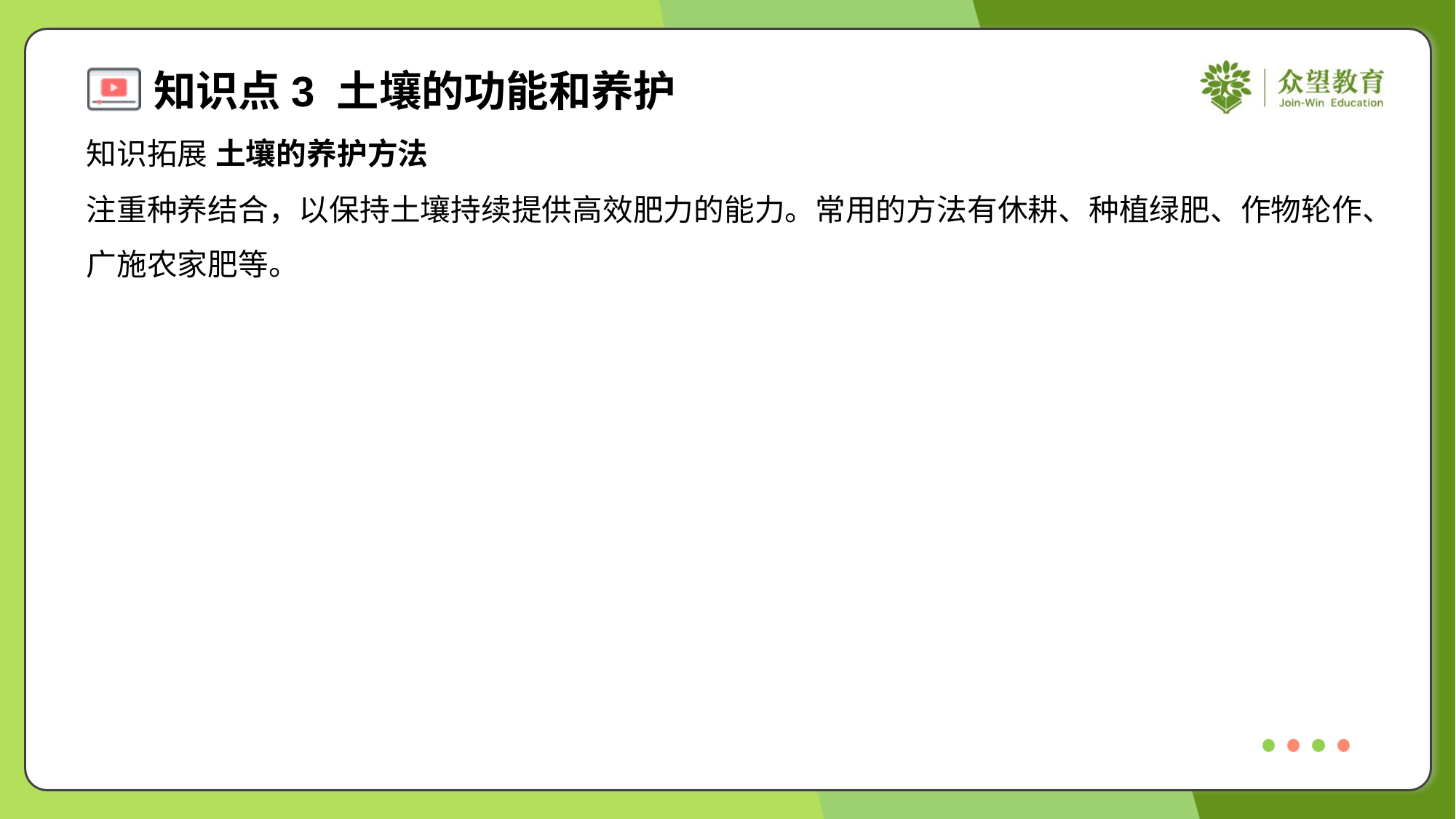

知识拓展 土壤的养护方法
注重种养结合，以保持土壤持续提供高效肥力的能力。常用的方法有休耕、种植绿肥、作物轮作、
广施农家肥等。